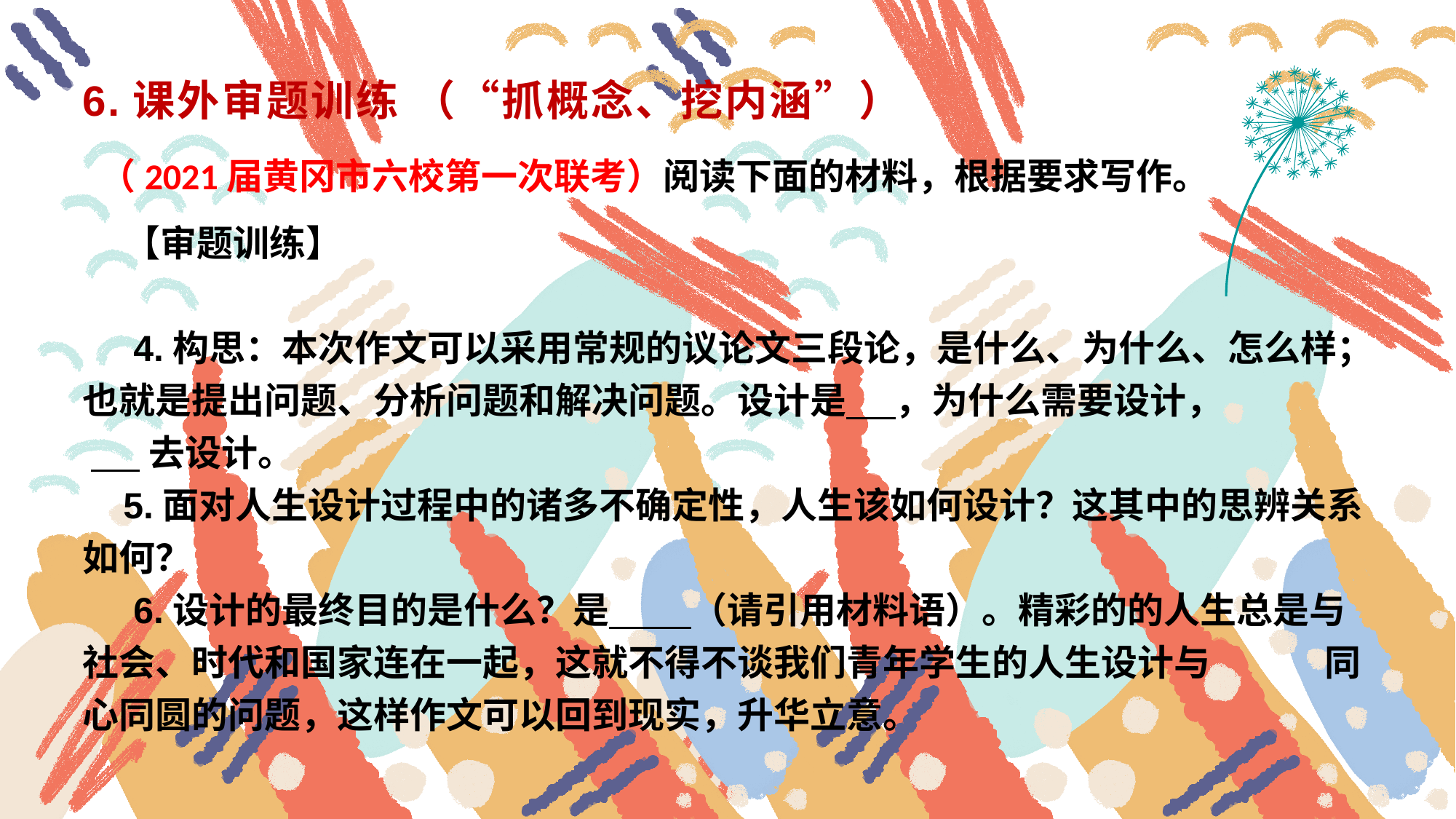

6.课外审题训练 （“抓概念、挖内涵”）
 （2021届黄冈市六校第一次联考）阅读下面的材料，根据要求写作。
    【审题训练】

     4.构思：本次作文可以采用常规的议论文三段论，是什么、为什么、怎么样；也就是提出问题、分析问题和解决问题。设计是      ，为什么需要设计，
       去设计。
    5.面对人生设计过程中的诸多不确定性，人生该如何设计？这其中的思辨关系如何？
     6.设计的最终目的是什么？是          （请引用材料语）。精彩的的人生总是与社会、时代和国家连在一起，这就不得不谈我们青年学生的人生设计与              同心同圆的问题，这样作文可以回到现实，升华立意。